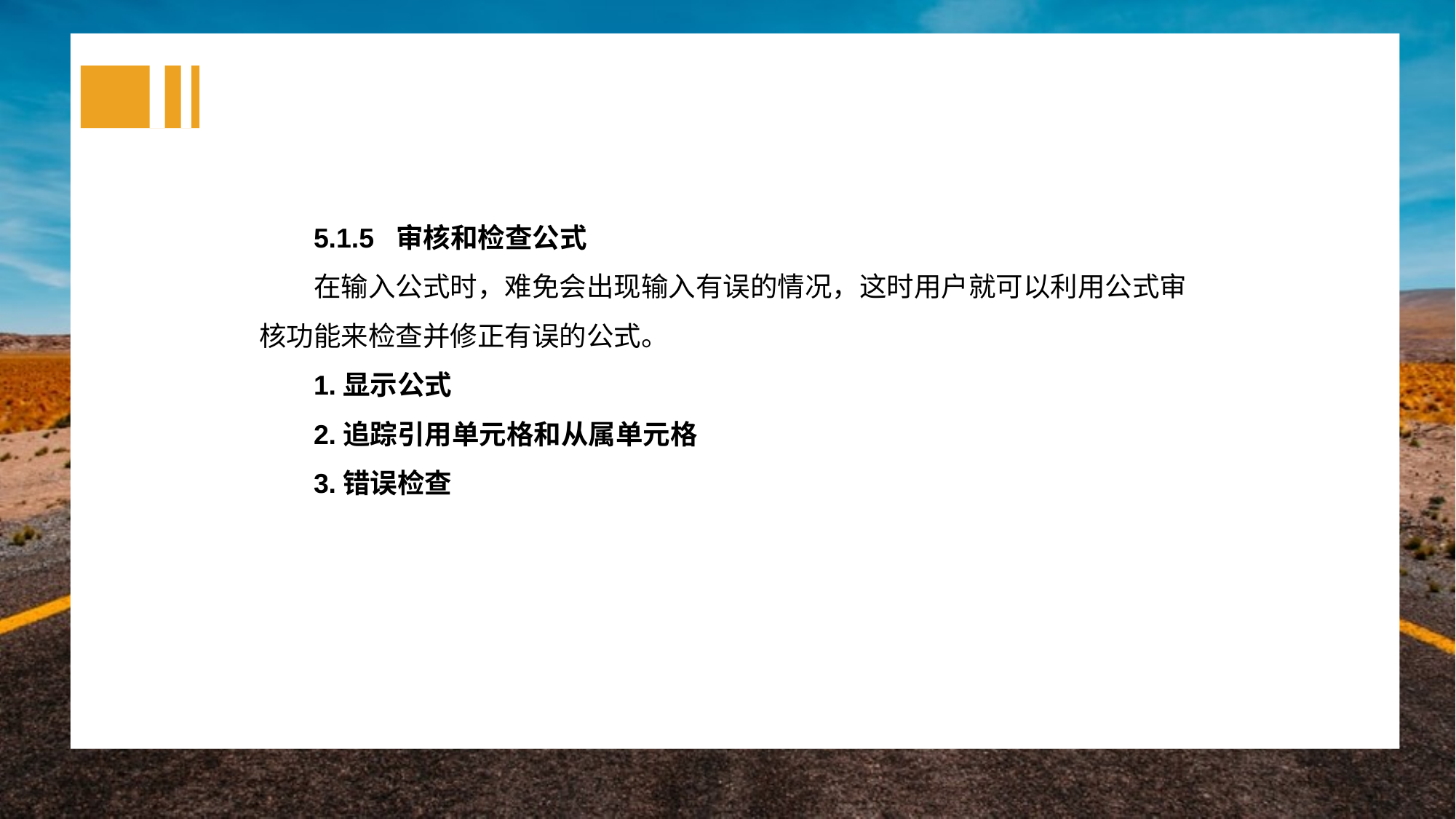

5.1.5  审核和检查公式
在输入公式时，难免会出现输入有误的情况，这时用户就可以利用公式审核功能来检查并修正有误的公式。
1.显示公式
2.追踪引用单元格和从属单元格
3.错误检查